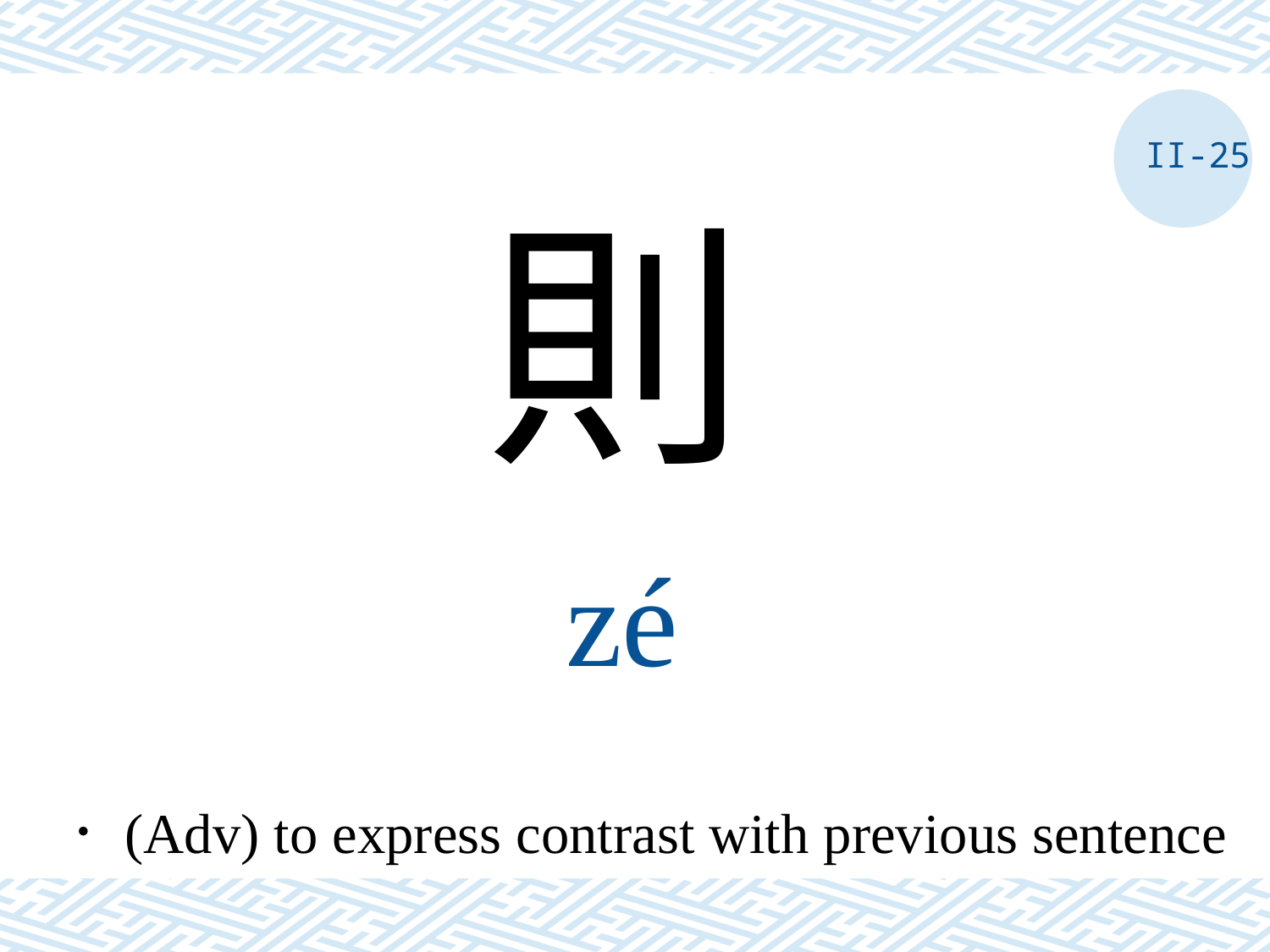

II-25

則
zé
．(Adv) to express contrast with previous sentence